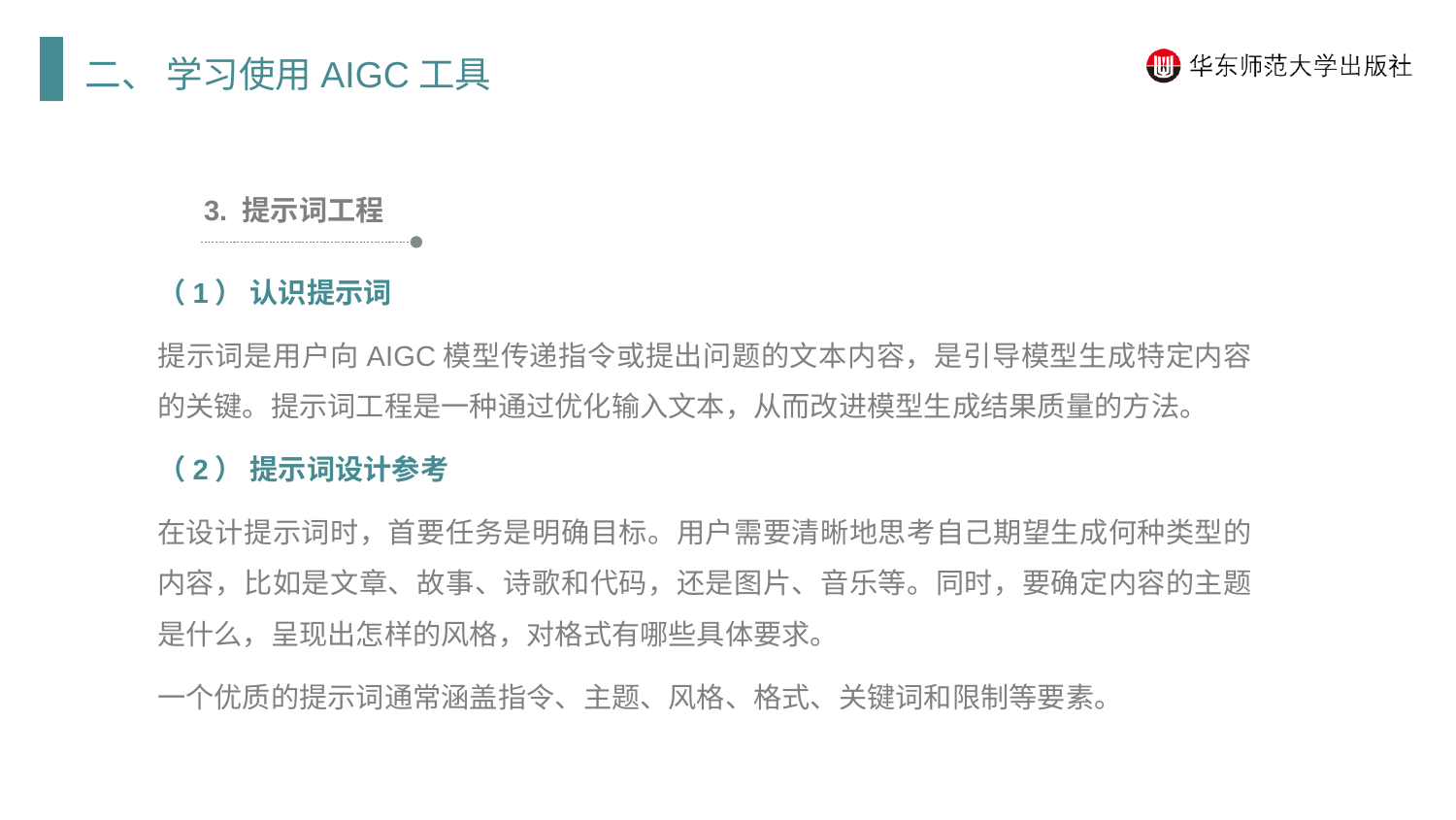

二、 学习使用AIGC工具
3. 提示词工程
（1） 认识提示词
提示词是用户向AIGC模型传递指令或提出问题的文本内容，是引导模型生成特定内容的关键。提示词工程是一种通过优化输入文本，从而改进模型生成结果质量的方法。
（2） 提示词设计参考
在设计提示词时，首要任务是明确目标。用户需要清晰地思考自己期望生成何种类型的内容，比如是文章、故事、诗歌和代码，还是图片、音乐等。同时，要确定内容的主题是什么，呈现出怎样的风格，对格式有哪些具体要求。
一个优质的提示词通常涵盖指令、主题、风格、格式、关键词和限制等要素。